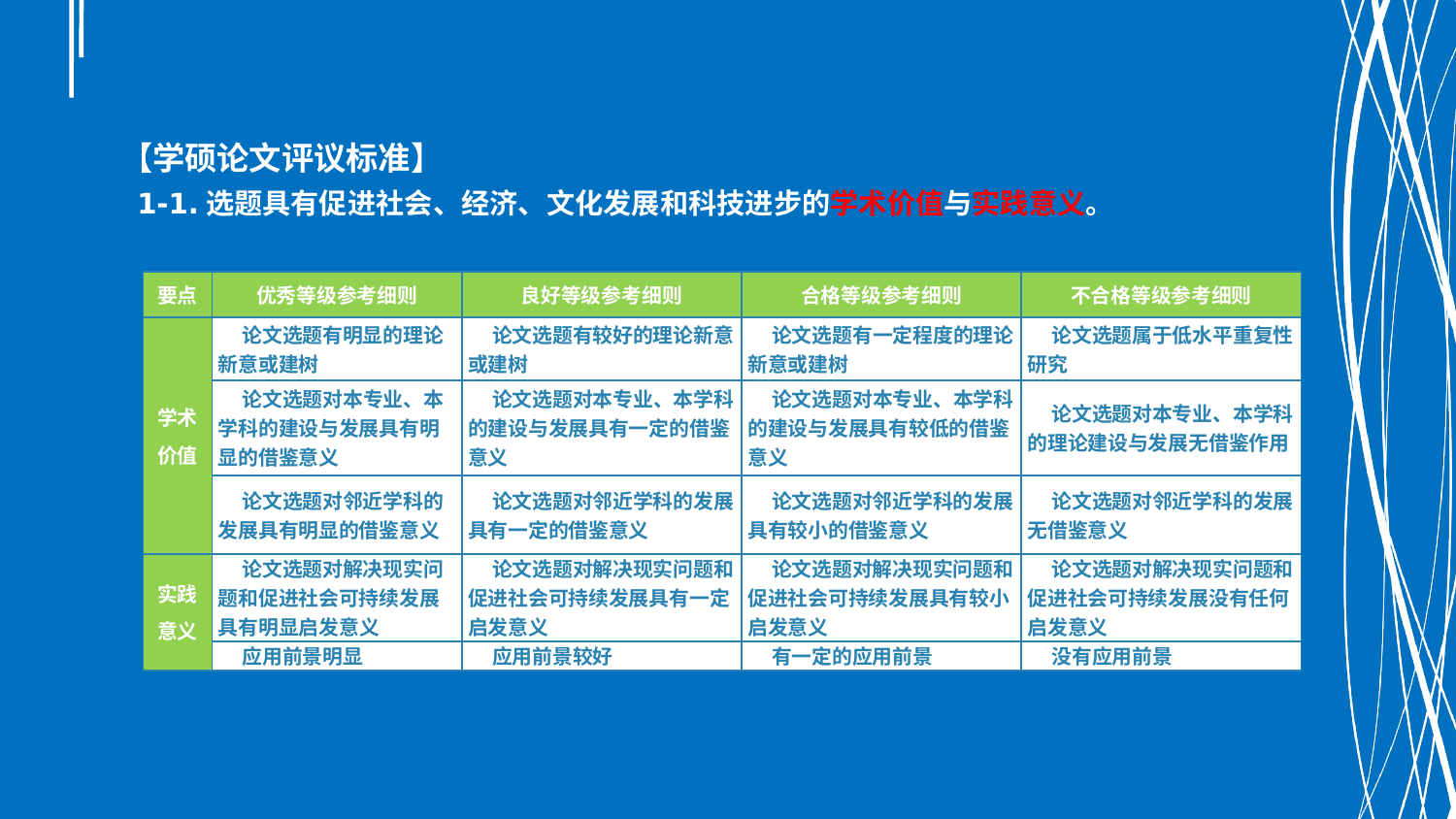

# 【学硕论文评议标准】 1-1.选题具有促进社会、经济、文化发展和科技进步的学术价值与实践意义。
| 要点 | 优秀等级参考细则 | 良好等级参考细则 | 合格等级参考细则 | 不合格等级参考细则 |
| --- | --- | --- | --- | --- |
| 学术 价值 | 论文选题有明显的理论新意或建树 | 论文选题有较好的理论新意或建树 | 论文选题有一定程度的理论新意或建树 | 论文选题属于低水平重复性研究 |
|  | 论文选题对本专业、本学科的建设与发展具有明显的借鉴意义 | 论文选题对本专业、本学科的建设与发展具有一定的借鉴意义 | 论文选题对本专业、本学科的建设与发展具有较低的借鉴意义 | 论文选题对本专业、本学科的理论建设与发展无借鉴作用 |
|  | 论文选题对邻近学科的发展具有明显的借鉴意义 | 论文选题对邻近学科的发展具有一定的借鉴意义 | 论文选题对邻近学科的发展具有较小的借鉴意义 | 论文选题对邻近学科的发展无借鉴意义 |
| 实践 意义 | 论文选题对解决现实问题和促进社会可持续发展具有明显启发意义 | 论文选题对解决现实问题和促进社会可持续发展具有一定启发意义 | 论文选题对解决现实问题和促进社会可持续发展具有较小启发意义 | 论文选题对解决现实问题和促进社会可持续发展没有任何启发意义 |
|  | 应用前景明显 | 应用前景较好 | 有一定的应用前景 | 没有应用前景 |